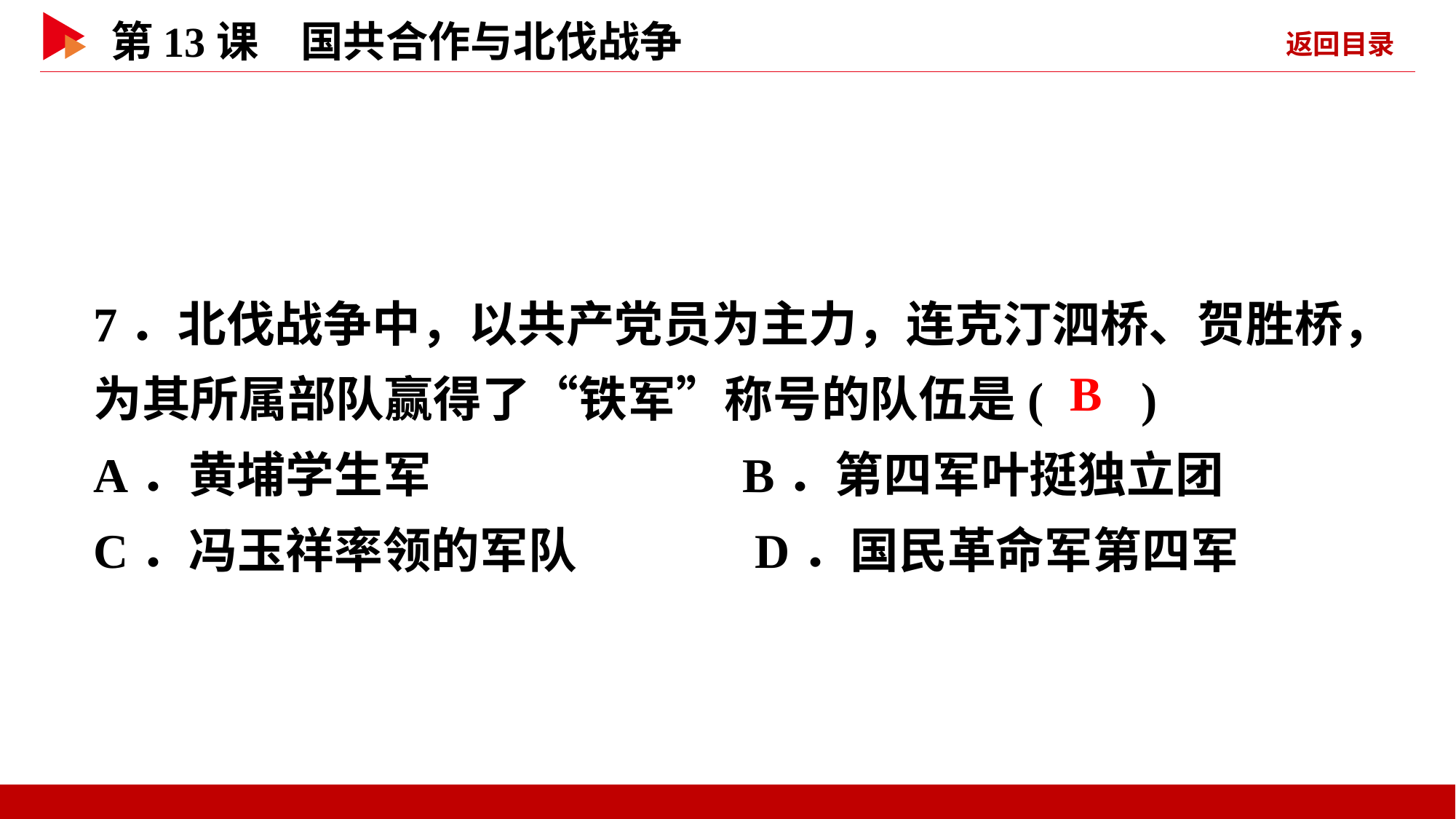

7．北伐战争中，以共产党员为主力，连克汀泗桥、贺胜桥，为其所属部队赢得了“铁军”称号的队伍是(        )
A．黄埔学生军                           B．第四军叶挺独立团
C．冯玉祥率领的军队               D．国民革命军第四军
   B